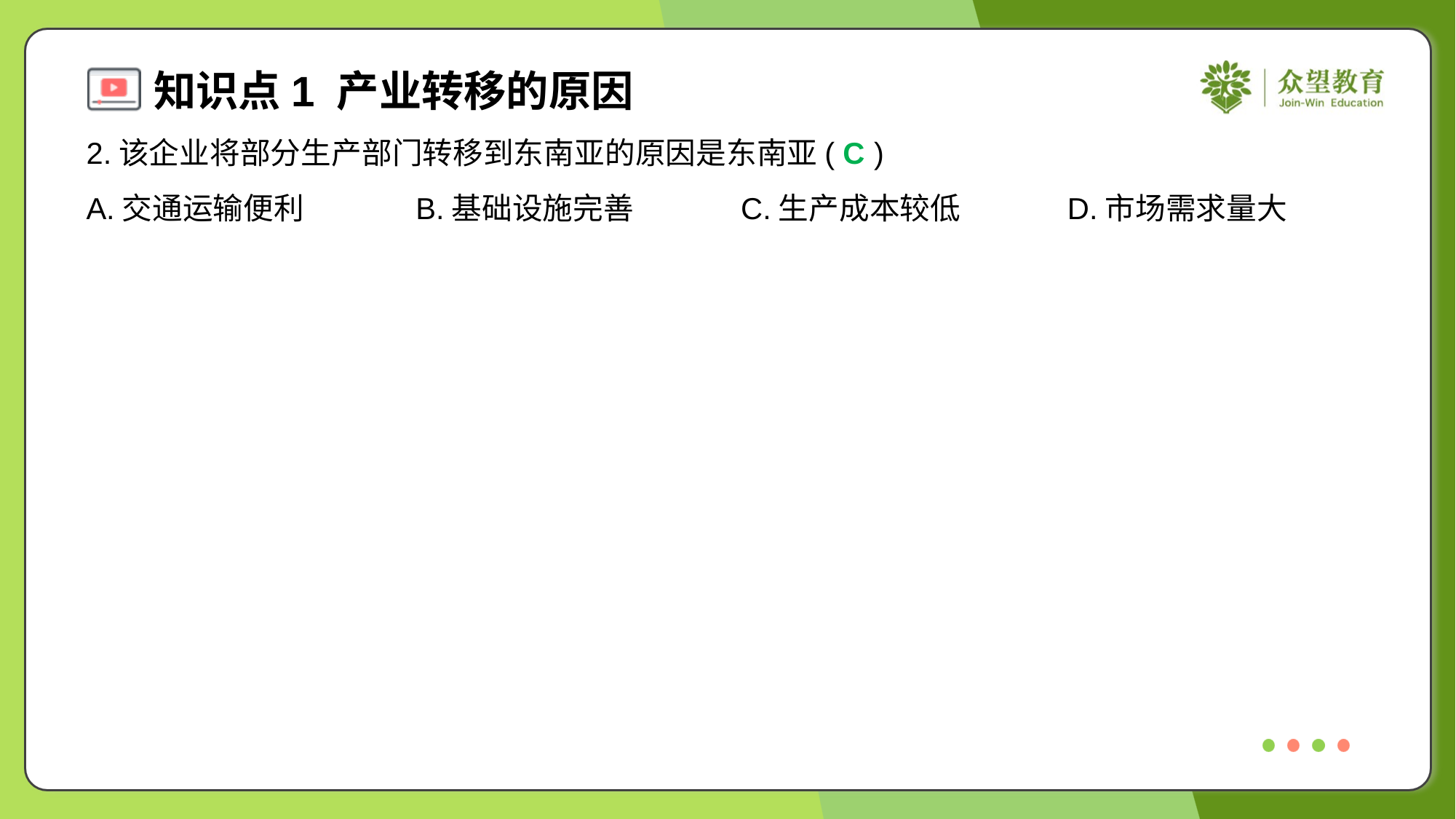

2.该企业将部分生产部门转移到东南亚的原因是东南亚(     )
C
A.交通运输便利	B.基础设施完善	C.生产成本较低	D.市场需求量大